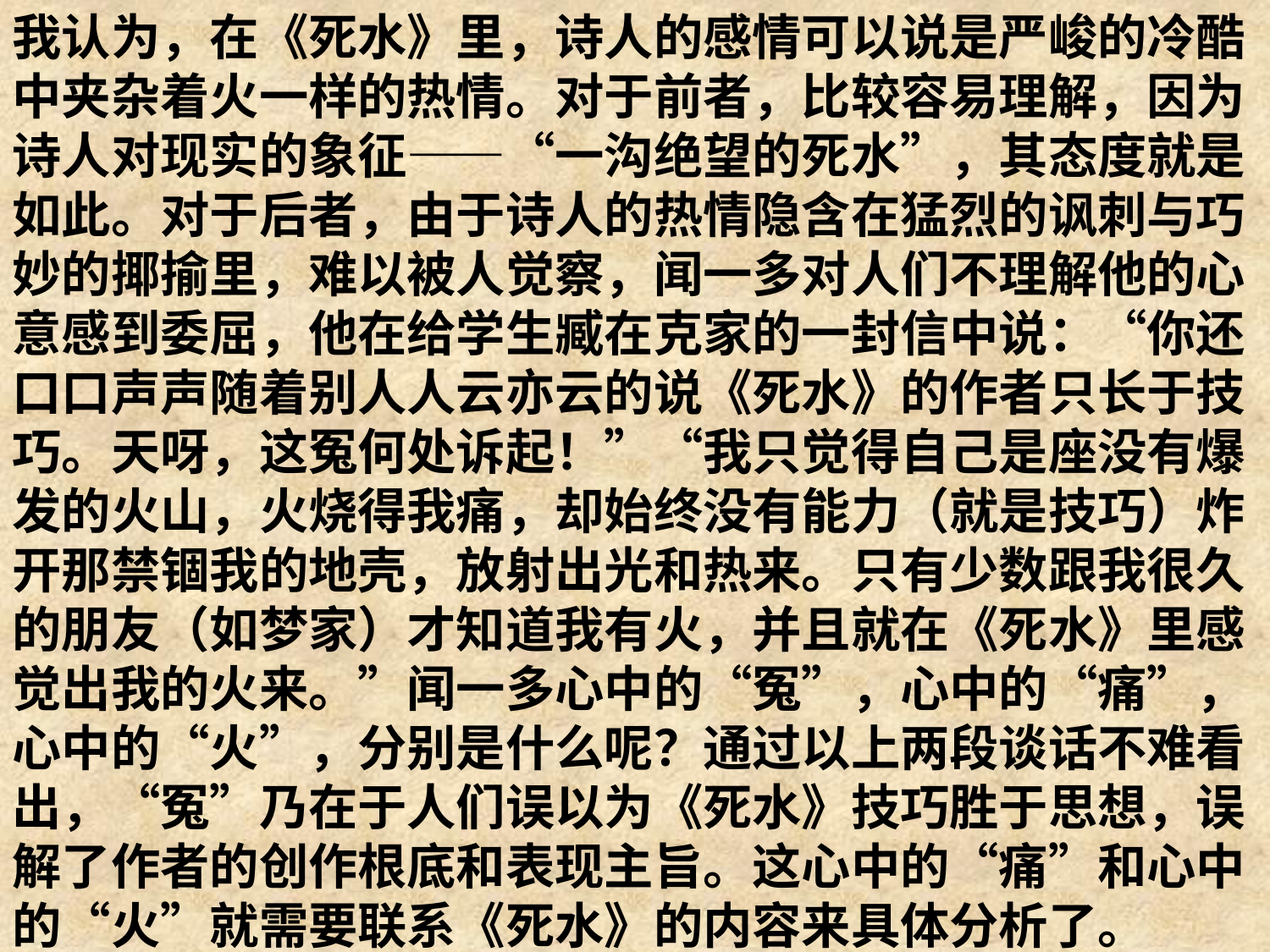

我认为，在《死水》里，诗人的感情可以说是严峻的冷酷中夹杂着火一样的热情。对于前者，比较容易理解，因为诗人对现实的象征——“一沟绝望的死水”，其态度就是如此。对于后者，由于诗人的热情隐含在猛烈的讽刺与巧妙的揶揄里，难以被人觉察，闻一多对人们不理解他的心意感到委屈，他在给学生臧在克家的一封信中说：“你还口口声声随着别人人云亦云的说《死水》的作者只长于技巧。天呀，这冤何处诉起！”“我只觉得自己是座没有爆发的火山，火烧得我痛，却始终没有能力（就是技巧）炸开那禁锢我的地壳，放射出光和热来。只有少数跟我很久的朋友（如梦家）才知道我有火，并且就在《死水》里感觉出我的火来。”闻一多心中的“冤”，心中的“痛”，心中的“火”，分别是什么呢？通过以上两段谈话不难看出，“冤”乃在于人们误以为《死水》技巧胜于思想，误解了作者的创作根底和表现主旨。这心中的“痛”和心中的“火”就需要联系《死水》的内容来具体分析了。